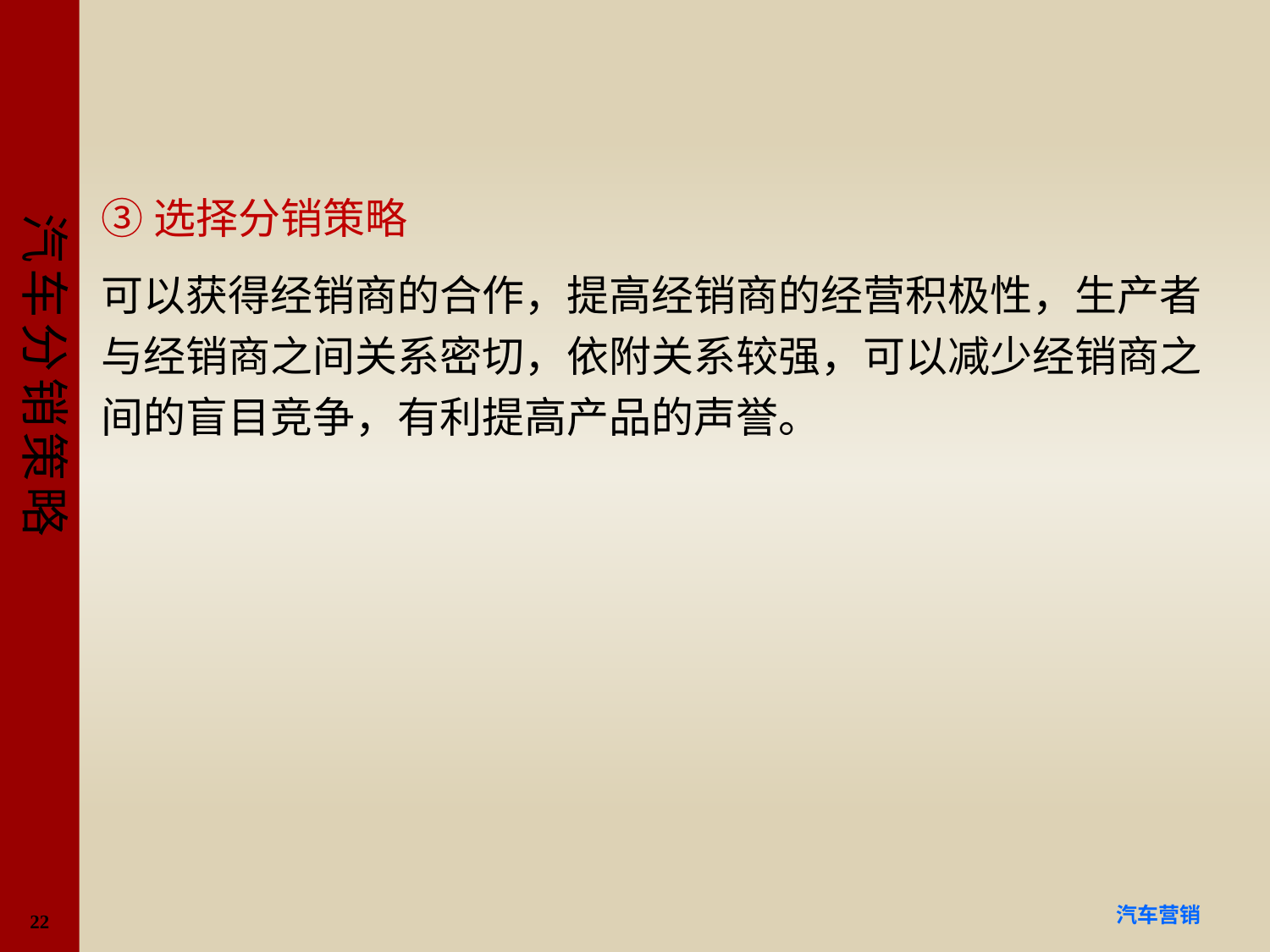

#
③选择分销策略
可以获得经销商的合作，提高经销商的经营积极性，生产者与经销商之间关系密切，依附关系较强，可以减少经销商之间的盲目竞争，有利提高产品的声誉。
22